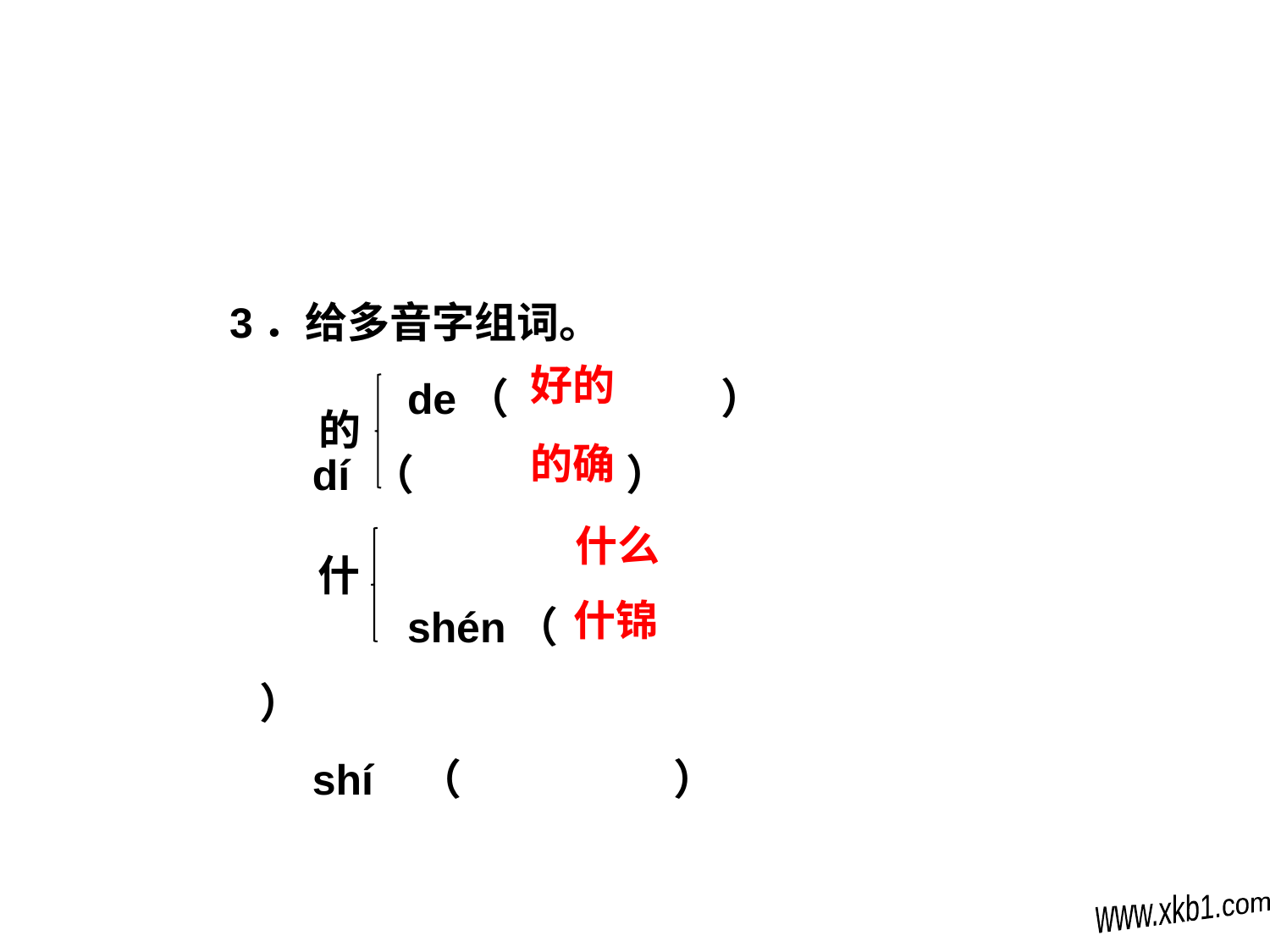

3．给多音字组词。
                de（　　　　　）
        dí （　　　　　）
                shén（　　　　　）
        shí   （　　　　　）
好的

的
的确
什么

什
什锦
www.xkb1.com